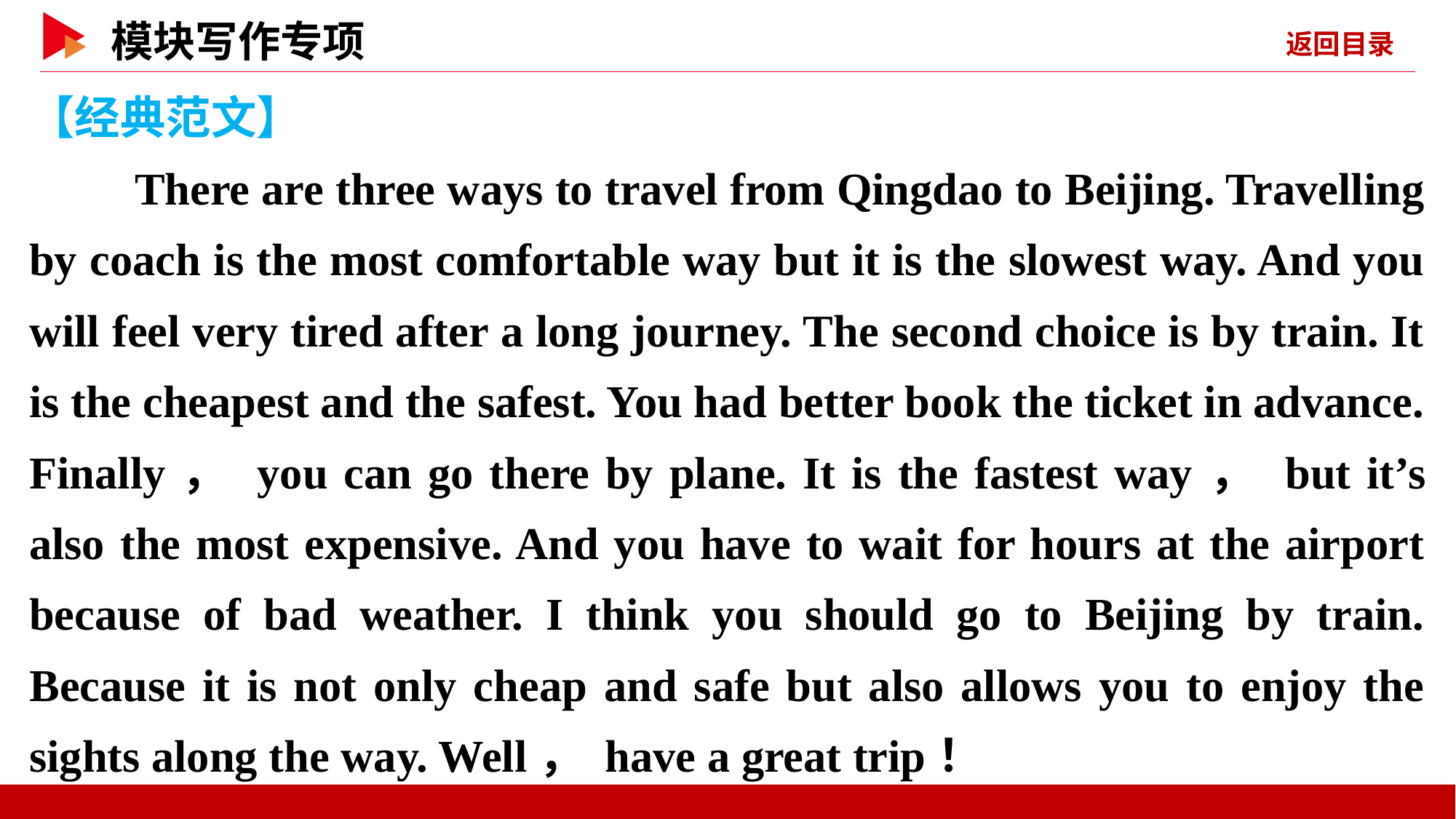

【经典范文】
      There are three ways to travel from Qingdao to Beijing. Travelling by coach is the most comfortable way but it is the slowest way. And you will feel very tired after a long journey. The second choice is by train. It is the cheapest and the safest. You had better book the ticket in advance. Finally， you can go there by plane. It is the fastest way， but it’s also the most expensive. And you have to wait for hours at the airport because of bad weather. I think you should go to Beijing by train. Because it is not only cheap and safe but also allows you to enjoy the sights along the way. Well， have a great trip！